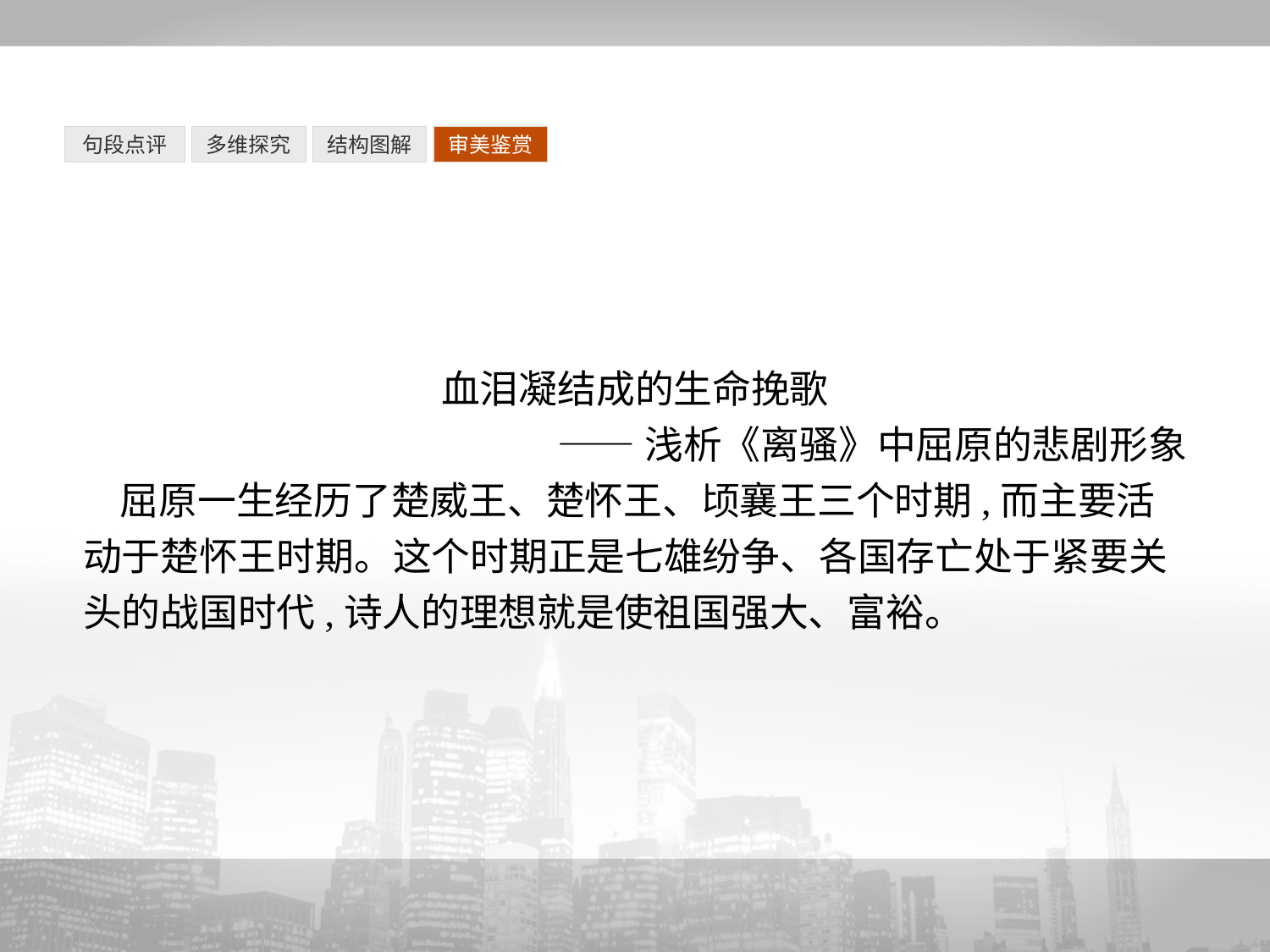

句段点评
多维探究
结构图解
审美鉴赏
血泪凝结成的生命挽歌
——浅析《离骚》中屈原的悲剧形象
屈原一生经历了楚威王、楚怀王、顷襄王三个时期,而主要活动于楚怀王时期。这个时期正是七雄纷争、各国存亡处于紧要关头的战国时代,诗人的理想就是使祖国强大、富裕。